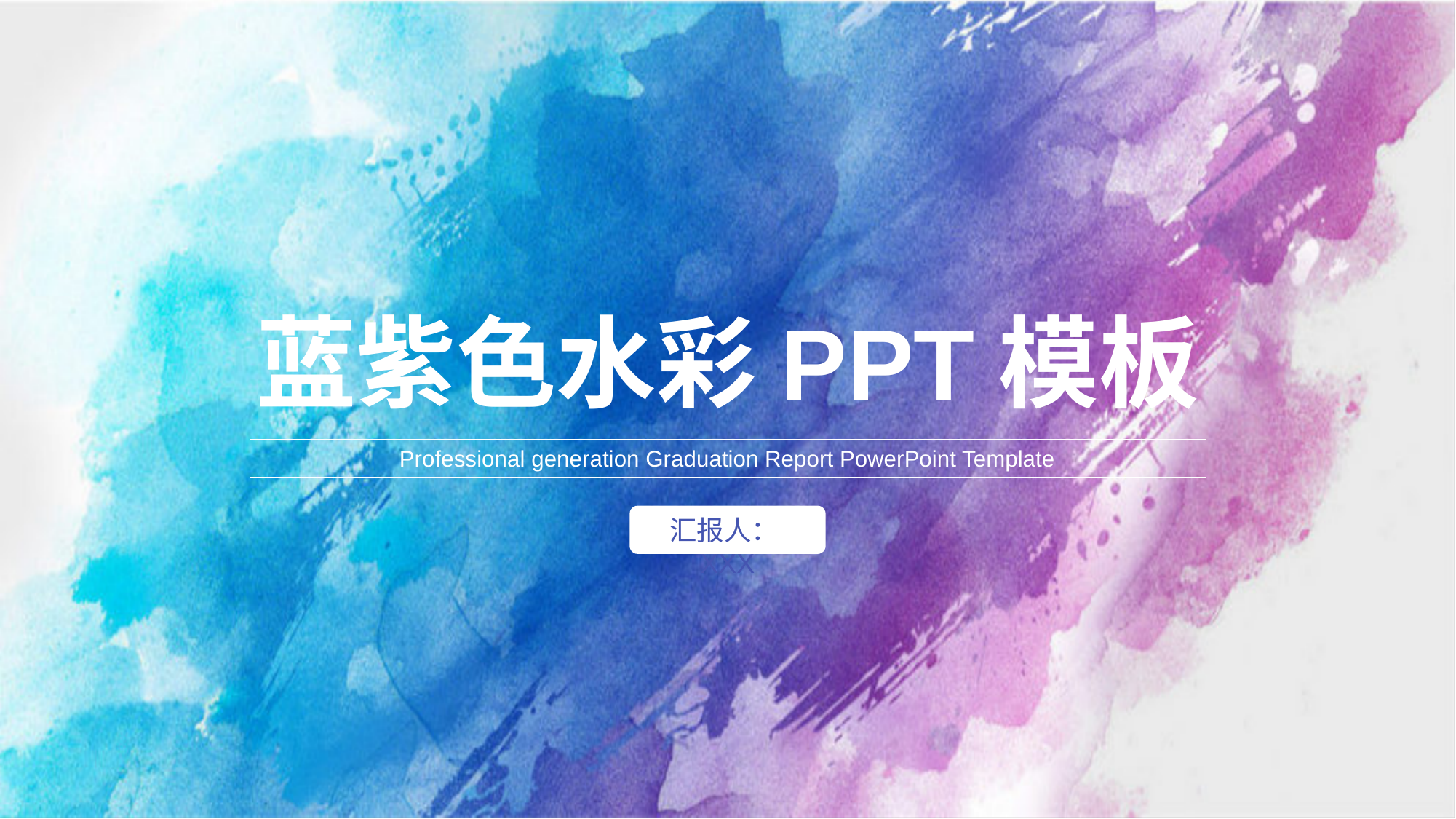

蓝紫色水彩PPT模板
Professional generation Graduation Report PowerPoint Template
汇报人：XXX